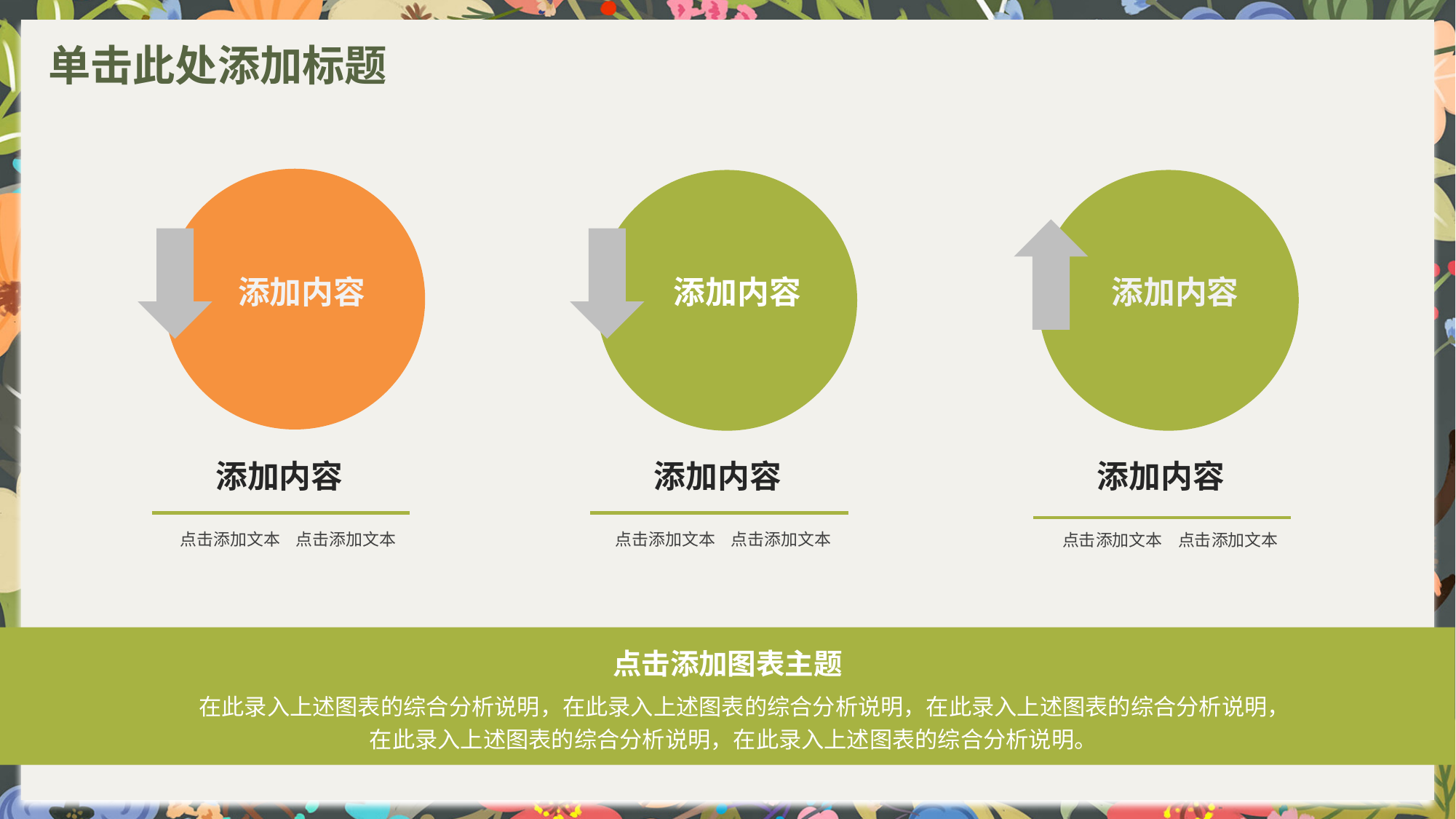

# 单击此处添加标题

添加内容
添加内容
添加内容
添加内容
点击添加文本    点击添加文本
添加内容
点击添加文本    点击添加文本
添加内容
点击添加文本    点击添加文本

点击添加图表主题
在此录入上述图表的综合分析说明，在此录入上述图表的综合分析说明，在此录入上述图表的综合分析说明，在此录入上述图表的综合分析说明，在此录入上述图表的综合分析说明。